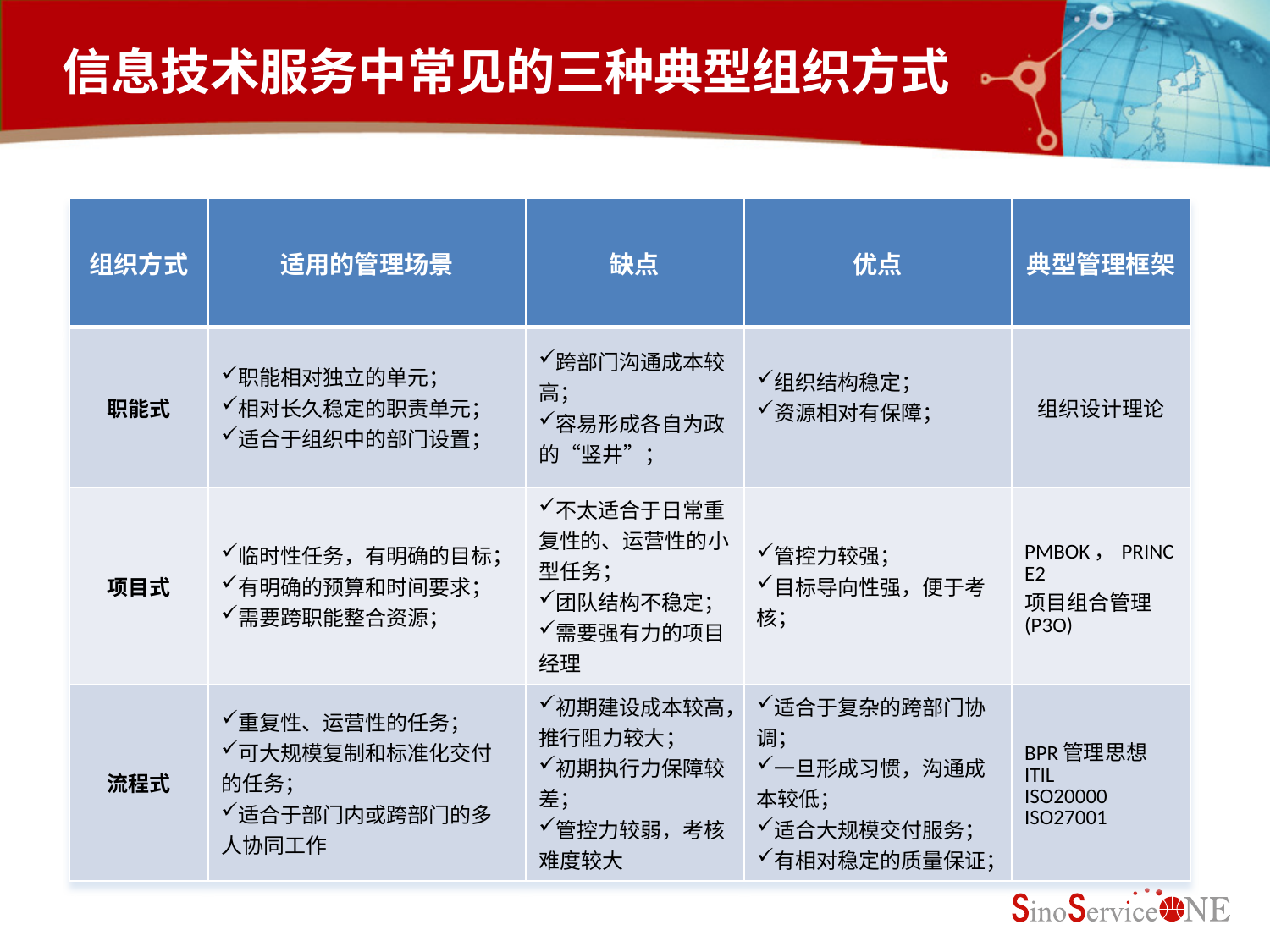

# 信息技术服务中常见的三种典型组织方式

| 组织方式 | 适用的管理场景 | 缺点 | 优点 | 典型管理框架 |
| --- | --- | --- | --- | --- |
| 职能式 | 职能相对独立的单元； 相对长久稳定的职责单元； 适合于组织中的部门设置； | 跨部门沟通成本较高； 容易形成各自为政的“竖井”； | 组织结构稳定； 资源相对有保障； | 组织设计理论 |
| 项目式 | 临时性任务，有明确的目标； 有明确的预算和时间要求； 需要跨职能整合资源； | 不太适合于日常重复性的、运营性的小型任务； 团队结构不稳定； 需要强有力的项目经理 | 管控力较强； 目标导向性强，便于考核； | PMBOK，PRINCE2 项目组合管理(P3O) |
| 流程式 | 重复性、运营性的任务； 可大规模复制和标准化交付的任务； 适合于部门内或跨部门的多人协同工作 | 初期建设成本较高，推行阻力较大； 初期执行力保障较差； 管控力较弱，考核难度较大 | 适合于复杂的跨部门协调； 一旦形成习惯，沟通成本较低； 适合大规模交付服务； 有相对稳定的质量保证； | BPR管理思想 ITIL ISO20000 ISO27001 |